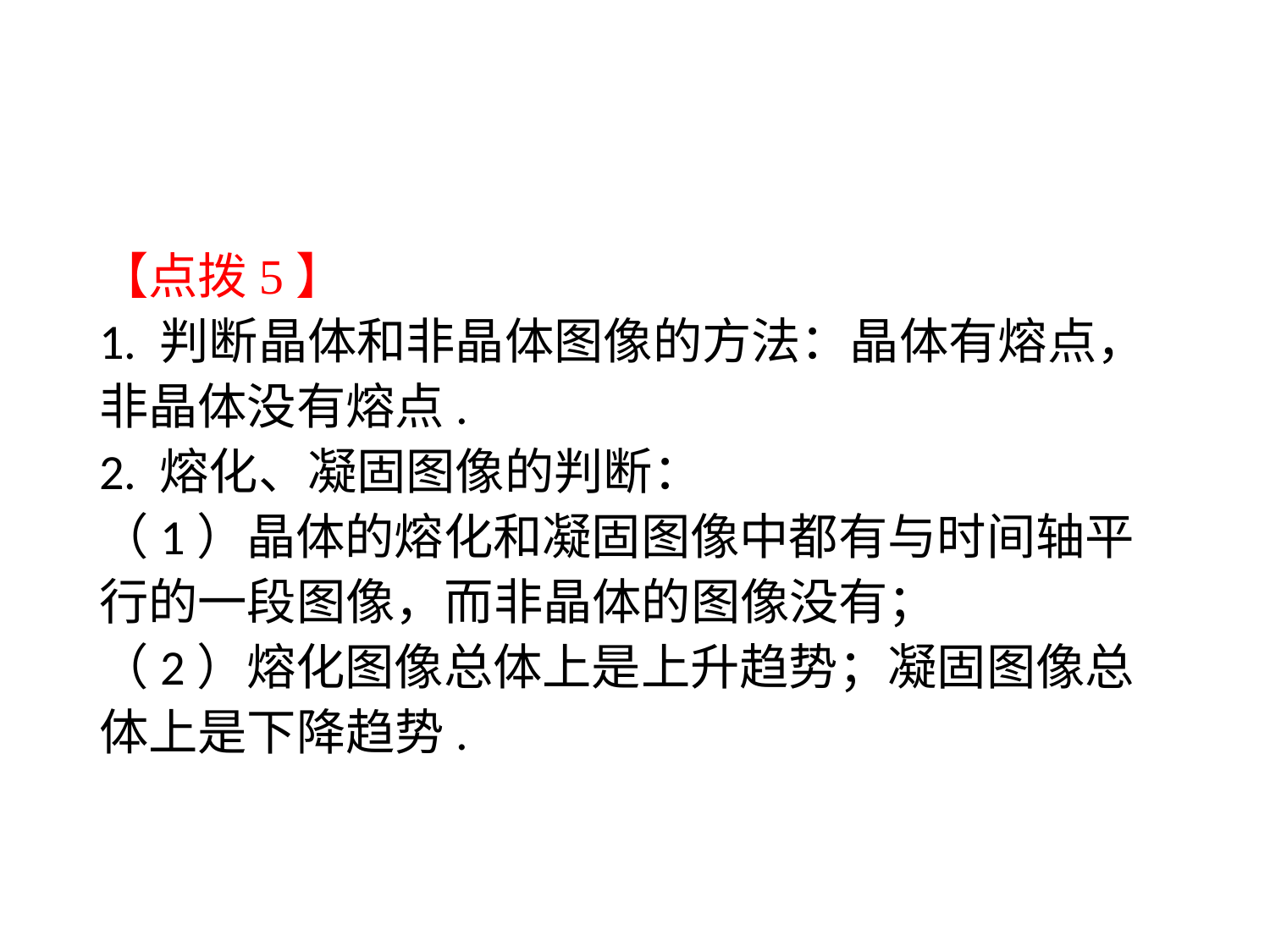

【点拨5】
1. 判断晶体和非晶体图像的方法：晶体有熔点，非晶体没有熔点.
2. 熔化、凝固图像的判断：
（1）晶体的熔化和凝固图像中都有与时间轴平行的一段图像，而非晶体的图像没有；
（2）熔化图像总体上是上升趋势；凝固图像总体上是下降趋势.